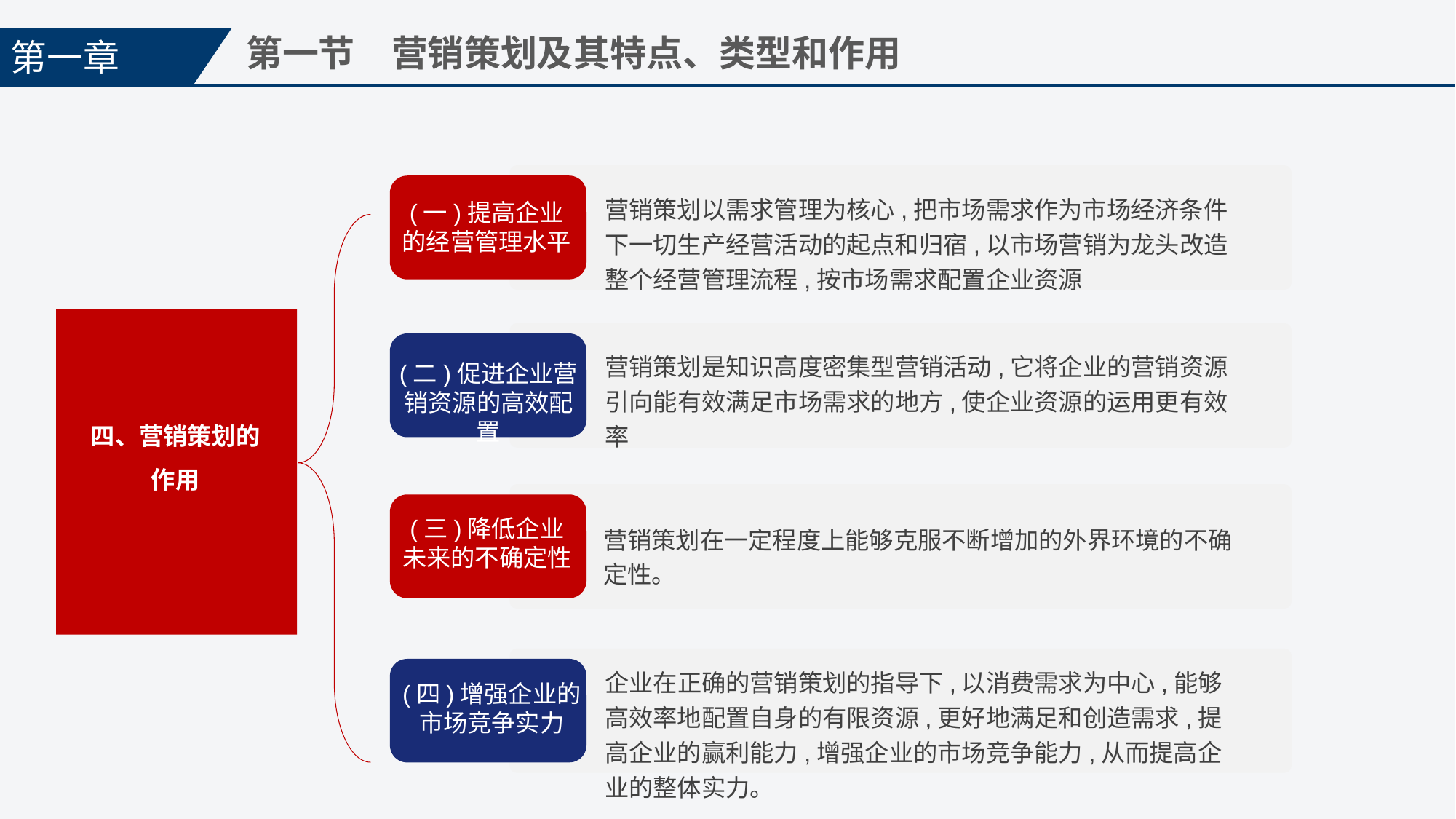

第一章
第一节　营销策划及其特点、类型和作用

(一)提高企业的经营管理水平
营销策划以需求管理为核心,把市场需求作为市场经济条件下一切生产经营活动的起点和归宿,以市场营销为龙头改造整个经营管理流程,按市场需求配置企业资源

四、营销策划的作用

(二)促进企业营销资源的高效配置
营销策划是知识高度密集型营销活动,它将企业的营销资源引向能有效满足市场需求的地方,使企业资源的运用更有效率

(三)降低企业未来的不确定性
营销策划在一定程度上能够克服不断增加的外界环境的不确定性。

企业在正确的营销策划的指导下,以消费需求为中心,能够高效率地配置自身的有限资源,更好地满足和创造需求,提高企业的赢利能力,增强企业的市场竞争能力,从而提高企业的整体实力。

(四)增强企业的市场竞争实力